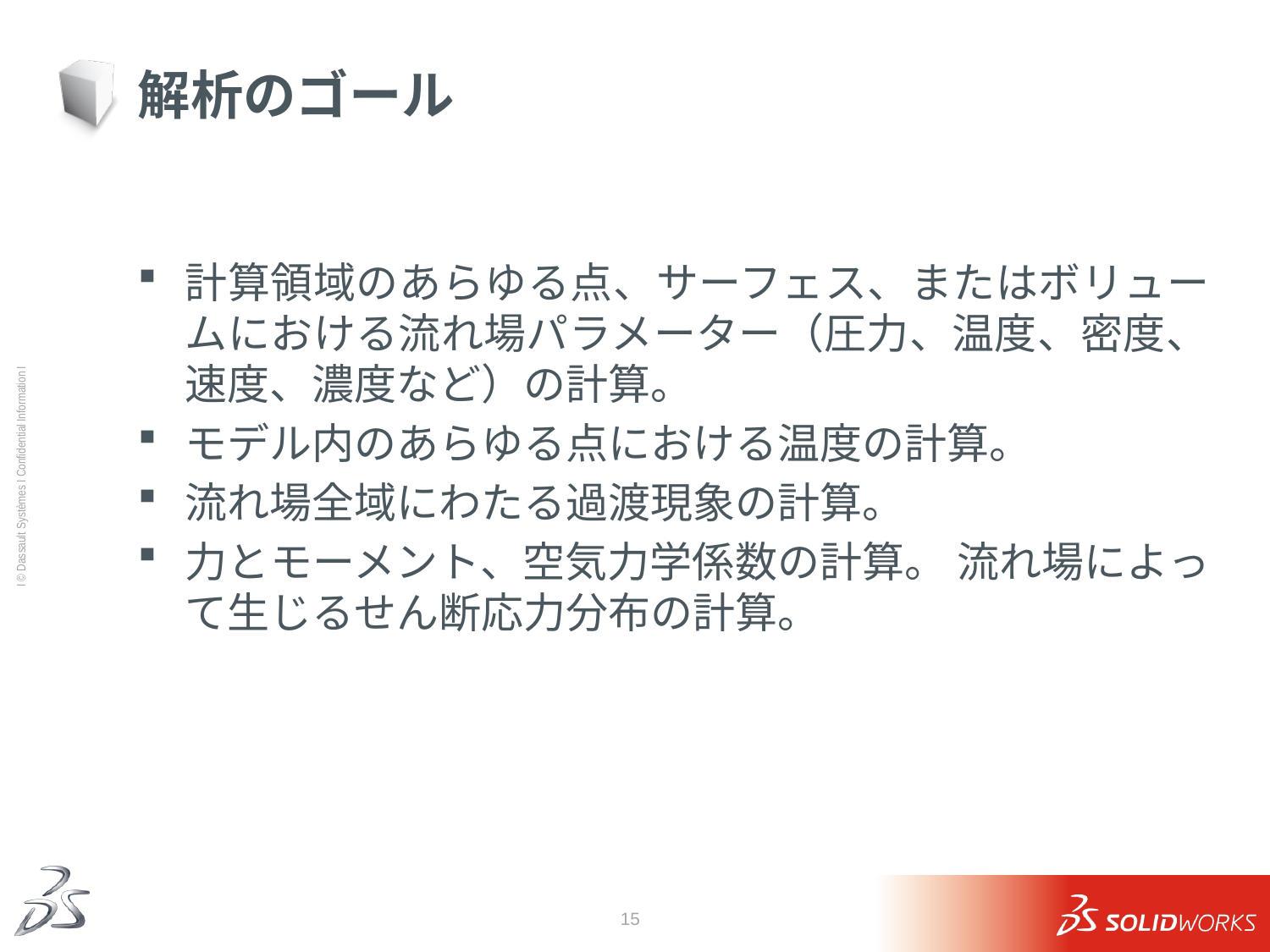

# 解析のゴール
計算領域のあらゆる点、サーフェス、またはボリュームにおける流れ場パラメーター（圧力、温度、密度、速度、濃度など）の計算。
モデル内のあらゆる点における温度の計算。
流れ場全域にわたる過渡現象の計算。
力とモーメント、空気力学係数の計算。 流れ場によって生じるせん断応力分布の計算。